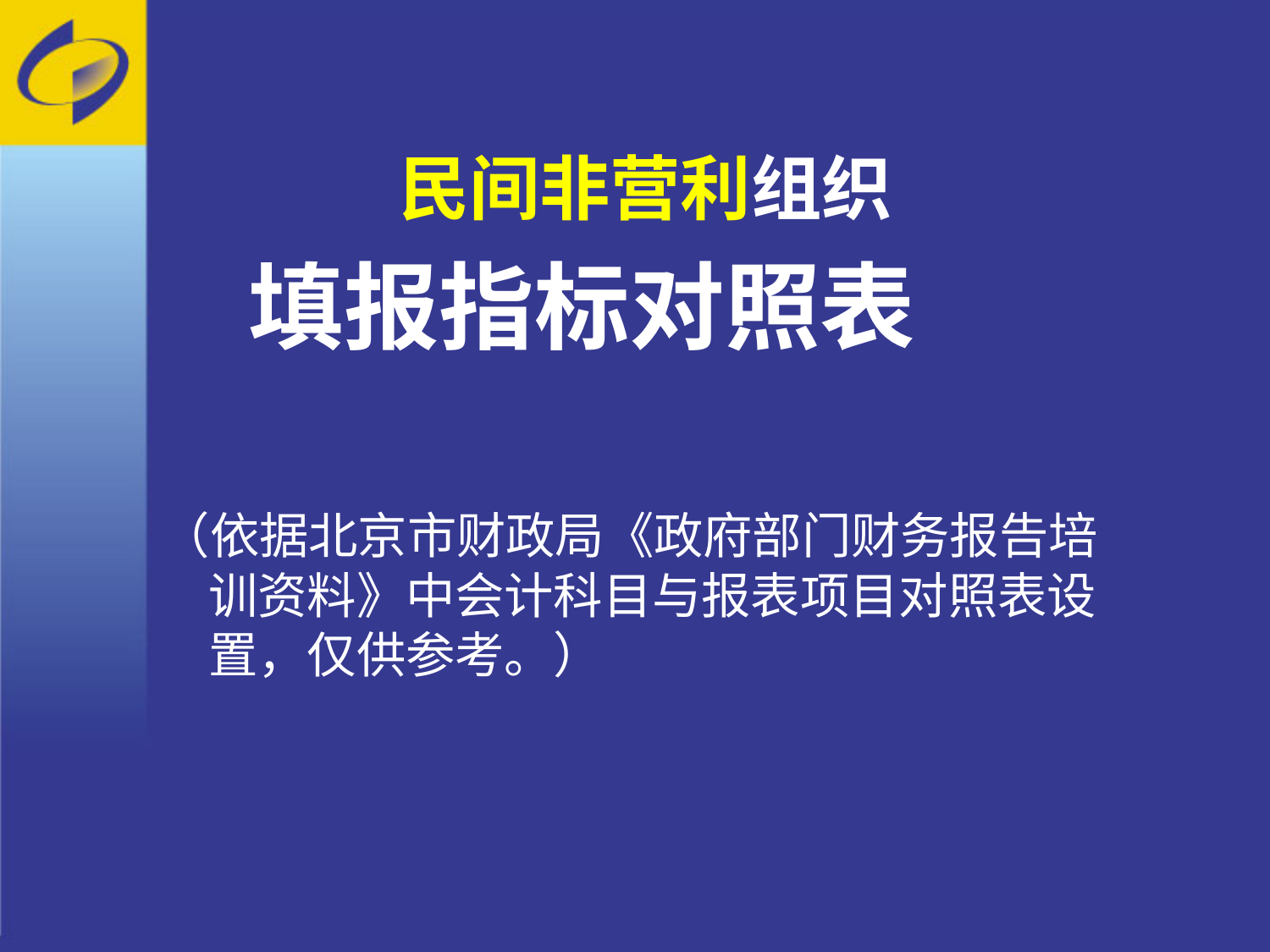

民间非营利组织
   填报指标对照表

（依据北京市财政局《政府部门财务报告培训资料》中会计科目与报表项目对照表设置，仅供参考。）